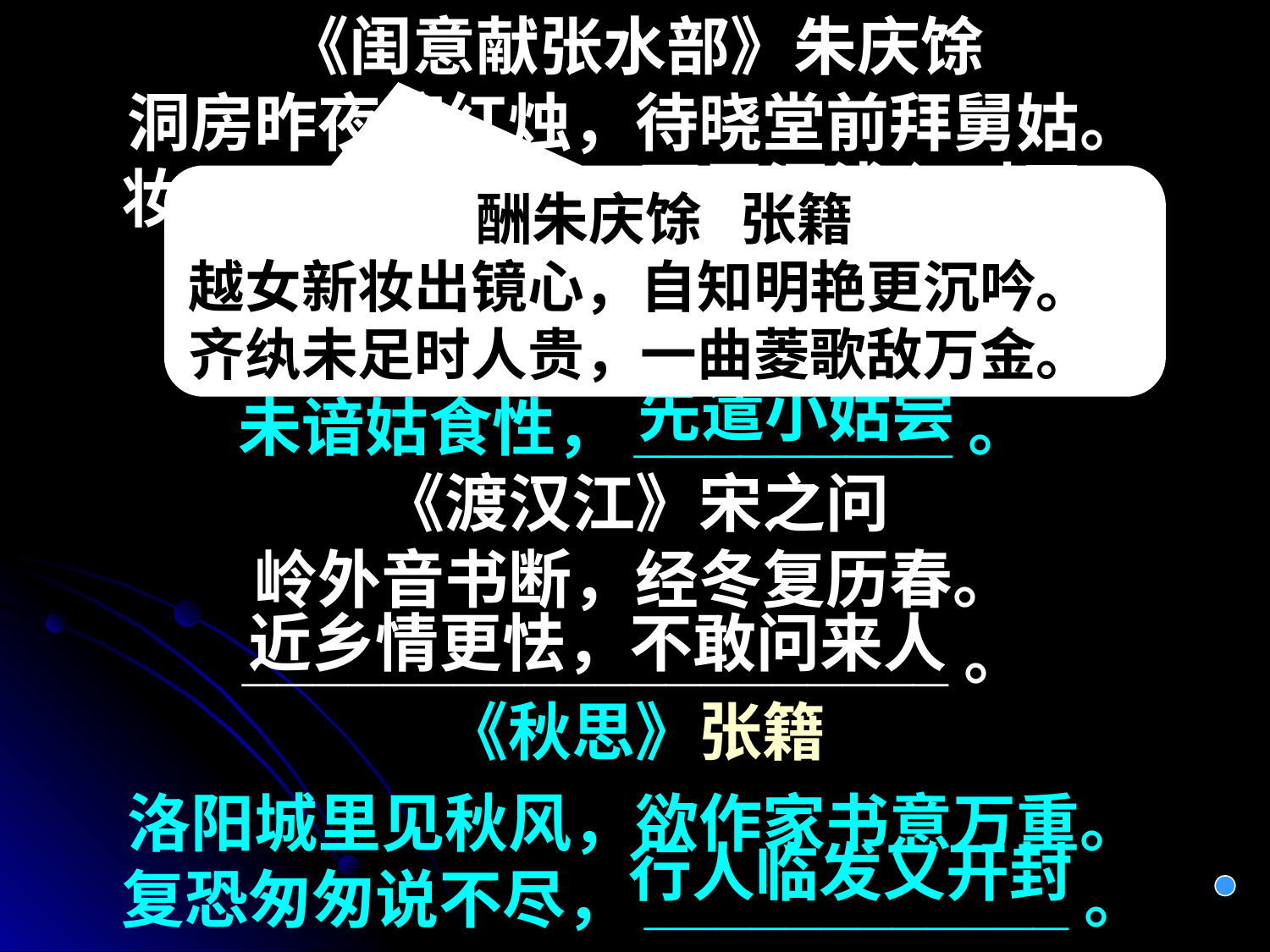

《闺意献张水部》朱庆馀
洞房昨夜停红烛，待晓堂前拜舅姑。
妆罢低声问夫婿，____________？
《新嫁娘词》王建
三日入厨下，洗手作羹汤。
未谙姑食性，_________。
《渡汉江》宋之问
岭外音书断，经冬复历春。
____________________。
《秋思》张籍
洛阳城里见秋风，欲作家书意万重。
复恐匆匆说不尽，____________。
画眉深浅入时无
酬朱庆馀   张籍
越女新妆出镜心，自知明艳更沉吟。
齐纨未足时人贵，一曲菱歌敌万金。
先遣小姑尝
近乡情更怯，不敢问来人
行人临发又开封